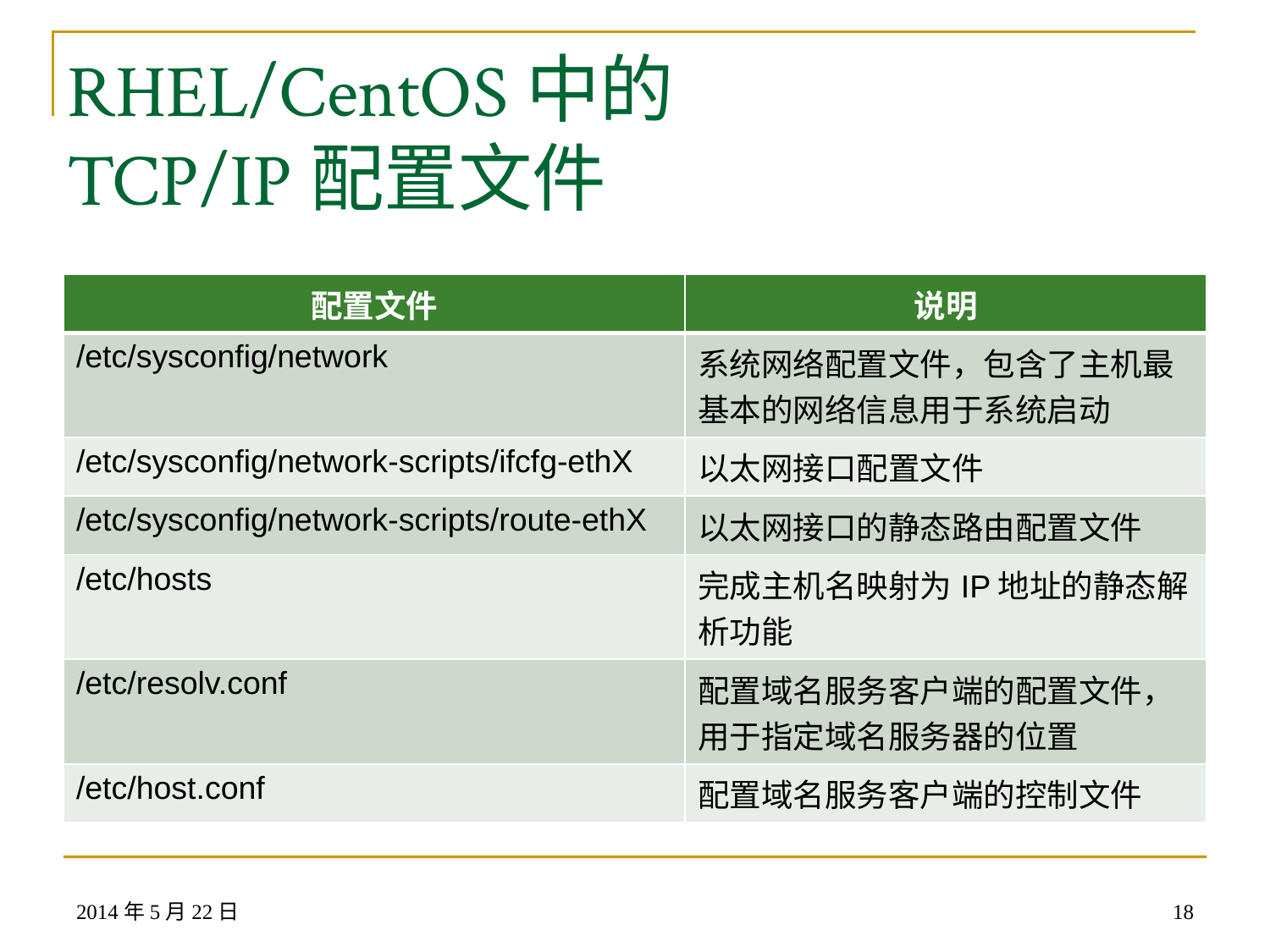

# RHEL/CentOS中的 TCP/IP配置文件
| 配置文件 | 说明 |
| --- | --- |
| /etc/sysconfig/network | 系统网络配置文件，包含了主机最基本的网络信息用于系统启动 |
| /etc/sysconfig/network-scripts/ifcfg-ethX | 以太网接口配置文件 |
| /etc/sysconfig/network-scripts/route-ethX | 以太网接口的静态路由配置文件 |
| /etc/hosts | 完成主机名映射为IP地址的静态解析功能 |
| /etc/resolv.conf | 配置域名服务客户端的配置文件，用于指定域名服务器的位置 |
| /etc/host.conf | 配置域名服务客户端的控制文件 |

2014年5月22日
18